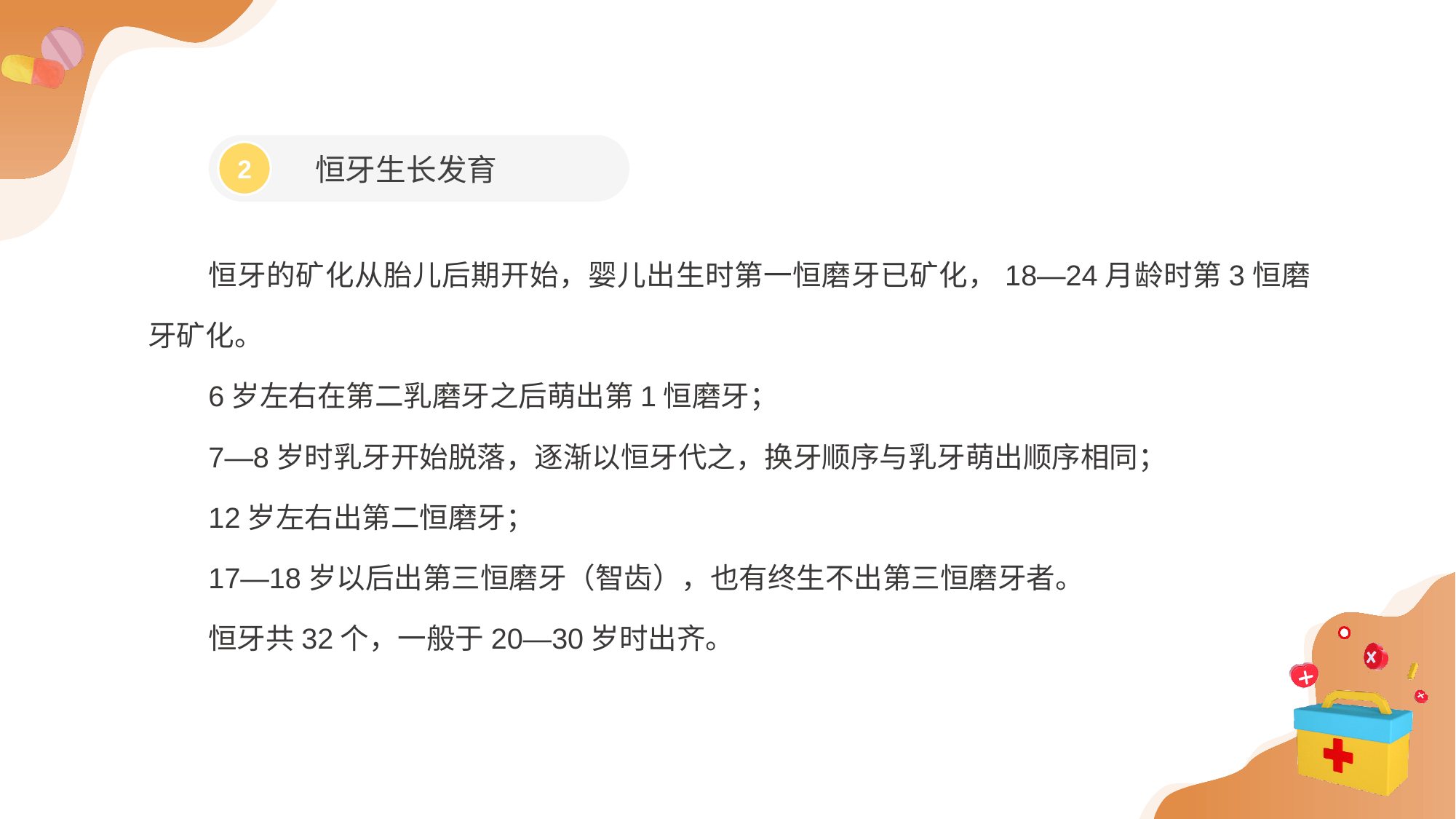

恒牙生长发育

2
恒牙的矿化从胎儿后期开始，婴儿出生时第一恒磨牙已矿化，18—24月龄时第3恒磨牙矿化。
6岁左右在第二乳磨牙之后萌出第1恒磨牙；
7—8岁时乳牙开始脱落，逐渐以恒牙代之，换牙顺序与乳牙萌出顺序相同；
12岁左右出第二恒磨牙；
17—18岁以后出第三恒磨牙（智齿），也有终生不出第三恒磨牙者。
恒牙共32个，一般于20—30岁时出齐。